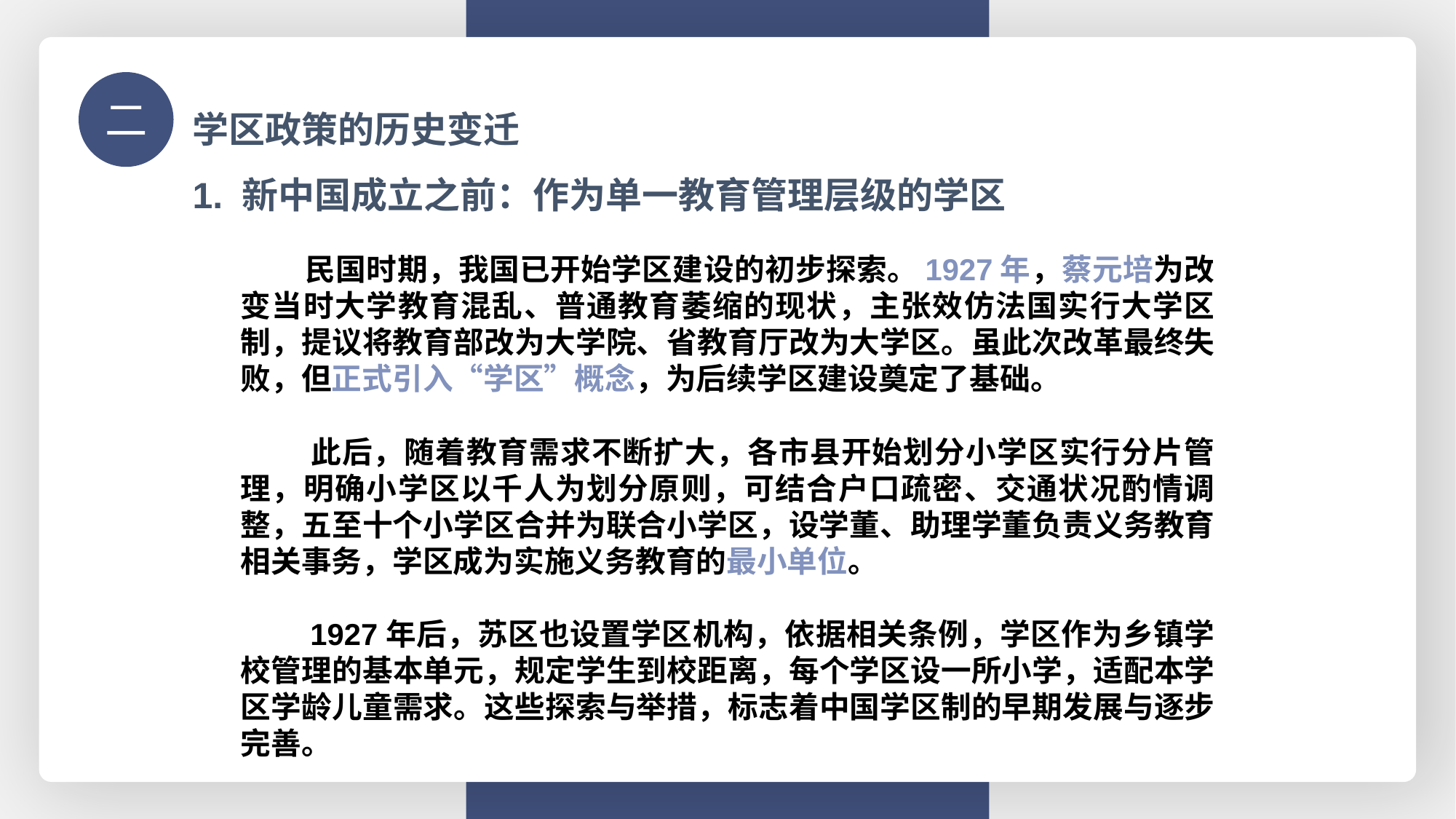

学区政策的历史变迁
二
1. 新中国成立之前：作为单一教育管理层级的学区
        民国时期，我国已开始学区建设的初步探索。1927年，蔡元培为改变当时大学教育混乱、普通教育萎缩的现状，主张效仿法国实行大学区制，提议将教育部改为大学院、省教育厅改为大学区。虽此次改革最终失败，但正式引入“学区”概念，为后续学区建设奠定了基础。

        此后，随着教育需求不断扩大，各市县开始划分小学区实行分片管理，明确小学区以千人为划分原则，可结合户口疏密、交通状况酌情调整，五至十个小学区合并为联合小学区，设学董、助理学董负责义务教育相关事务，学区成为实施义务教育的最小单位。

        1927年后，苏区也设置学区机构，依据相关条例，学区作为乡镇学校管理的基本单元，规定学生到校距离，每个学区设一所小学，适配本学区学龄儿童需求。这些探索与举措，标志着中国学区制的早期发展与逐步完善。